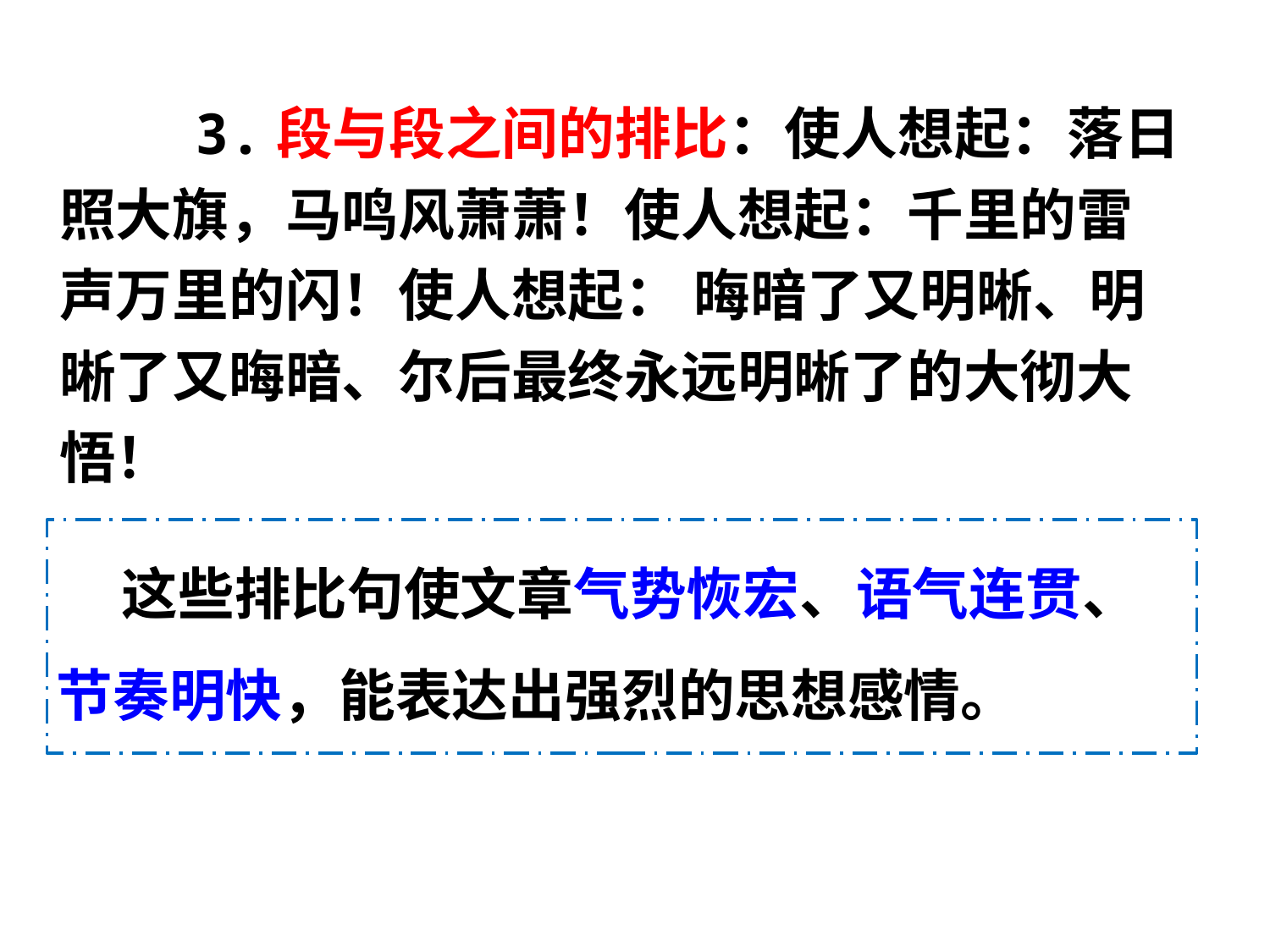

3.段与段之间的排比：使人想起：落日照大旗，马鸣风萧萧！使人想起：千里的雷声万里的闪！使人想起： 晦暗了又明晰、明晰了又晦暗、尔后最终永远明晰了的大彻大悟！
    这些排比句使文章气势恢宏、语气连贯、节奏明快，能表达出强烈的思想感情。